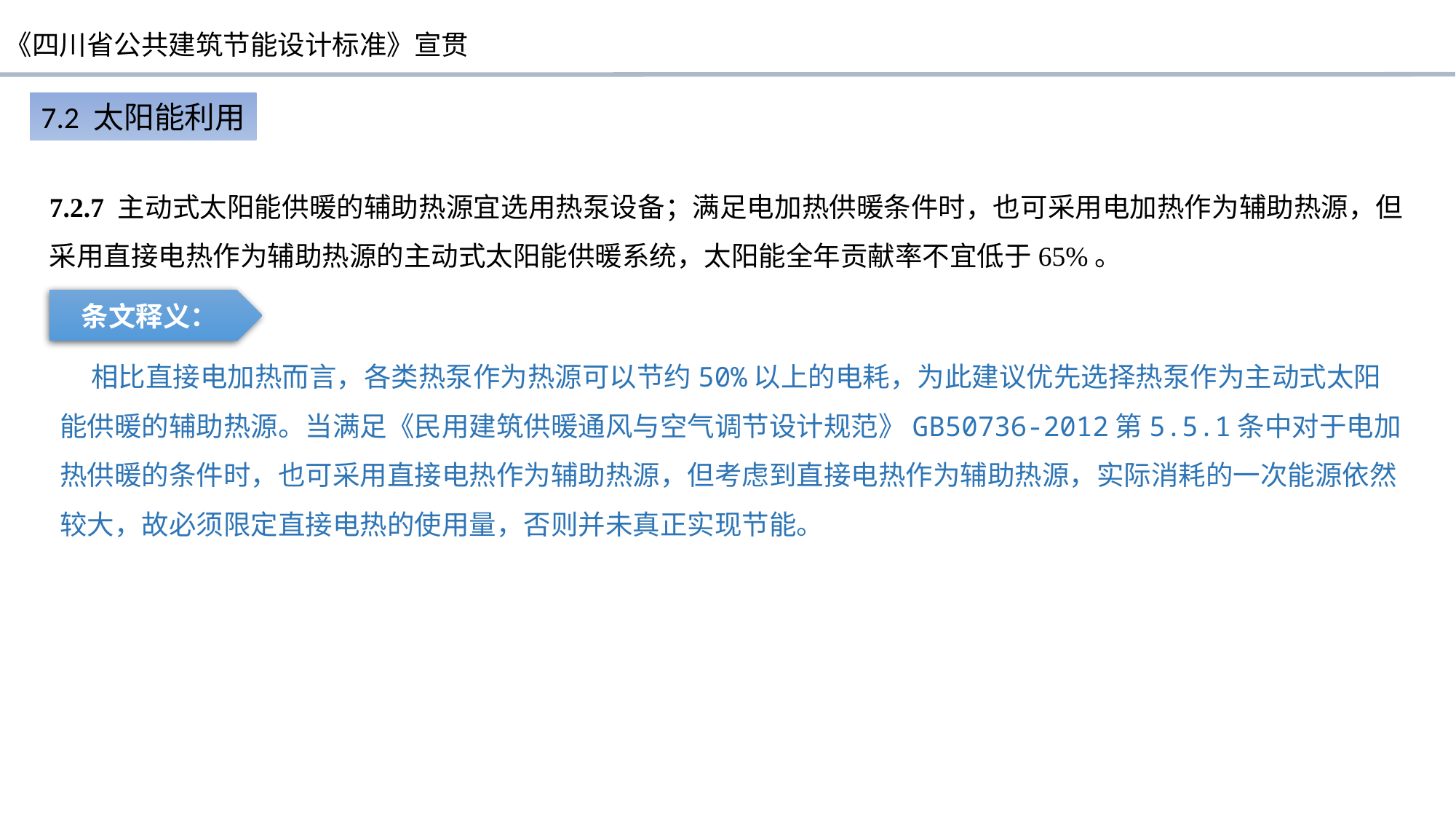

7.2 太阳能利用
7.2.7 主动式太阳能供暖的辅助热源宜选用热泵设备；满足电加热供暖条件时，也可采用电加热作为辅助热源，但采用直接电热作为辅助热源的主动式太阳能供暖系统，太阳能全年贡献率不宜低于65%。
条文释义：
    相比直接电加热而言，各类热泵作为热源可以节约50%以上的电耗，为此建议优先选择热泵作为主动式太阳能供暖的辅助热源。当满足《民用建筑供暖通风与空气调节设计规范》GB50736-2012第5.5.1条中对于电加热供暖的条件时，也可采用直接电热作为辅助热源，但考虑到直接电热作为辅助热源，实际消耗的一次能源依然较大，故必须限定直接电热的使用量，否则并未真正实现节能。